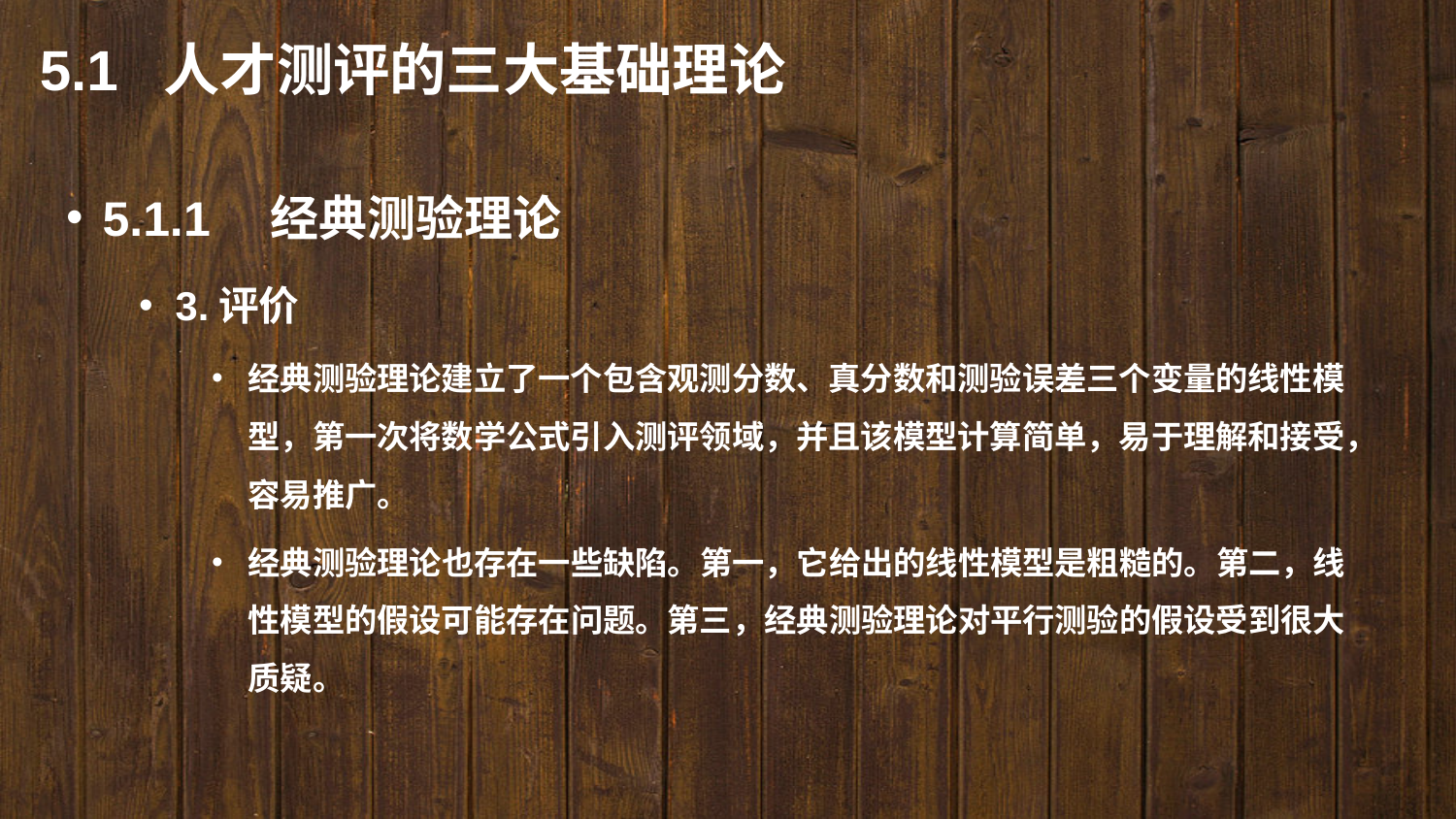

5.1  人才测评的三大基础理论
5.1.1　经典测验理论
3.评价
经典测验理论建立了一个包含观测分数、真分数和测验误差三个变量的线性模型，第一次将数学公式引入测评领域，并且该模型计算简单，易于理解和接受，容易推广。
经典测验理论也存在一些缺陷。第一，它给出的线性模型是粗糙的。第二，线性模型的假设可能存在问题。第三，经典测验理论对平行测验的假设受到很大质疑。